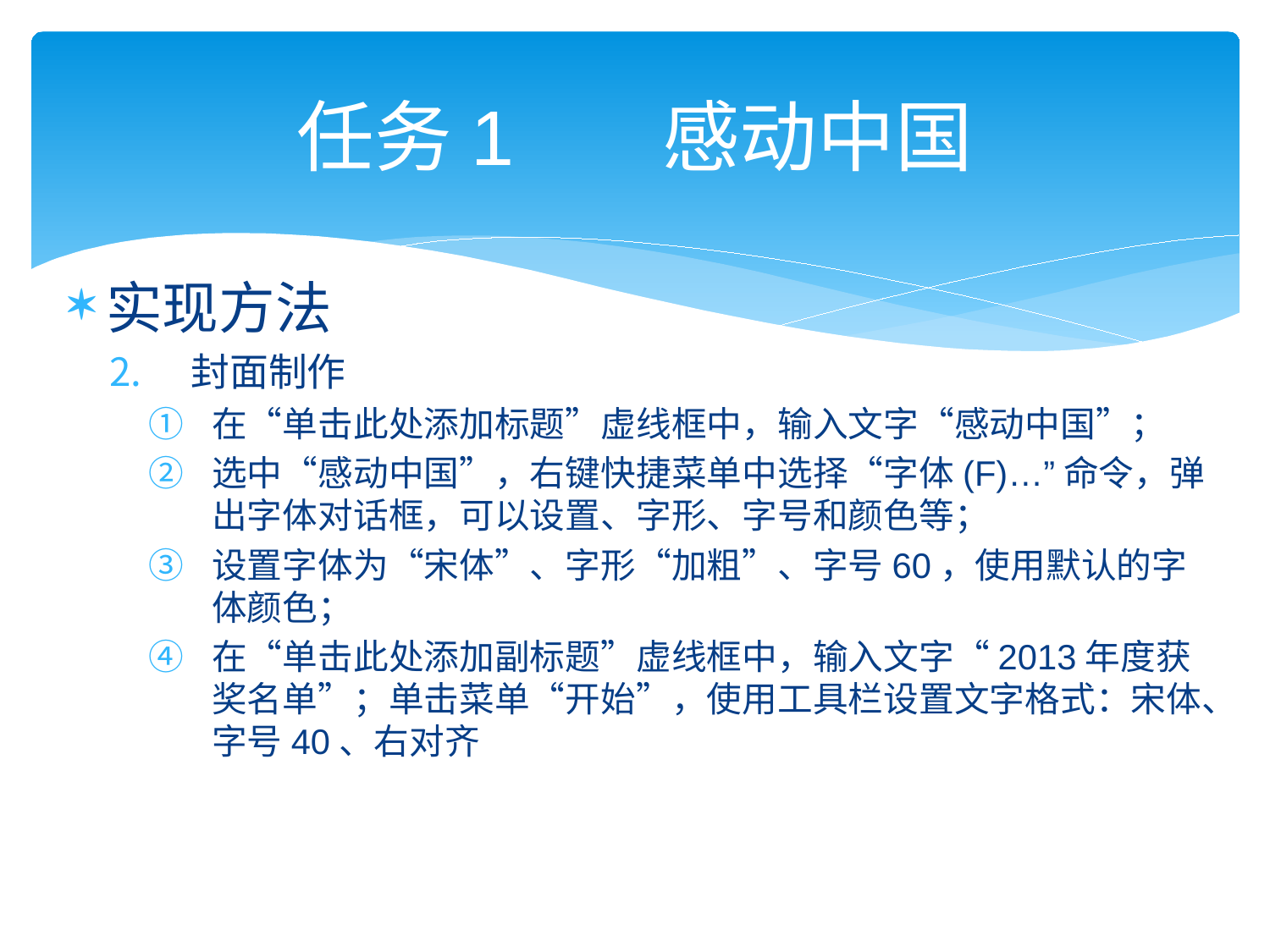

# 任务1      感动中国
实现方法
 封面制作
在“单击此处添加标题”虚线框中，输入文字“感动中国”；
选中“感动中国”，右键快捷菜单中选择“字体(F)…”命令，弹出字体对话框，可以设置、字形、字号和颜色等；
设置字体为“宋体”、字形“加粗”、字号60，使用默认的字体颜色；
在“单击此处添加副标题”虚线框中，输入文字“2013年度获奖名单”；单击菜单“开始”，使用工具栏设置文字格式：宋体、字号40、右对齐